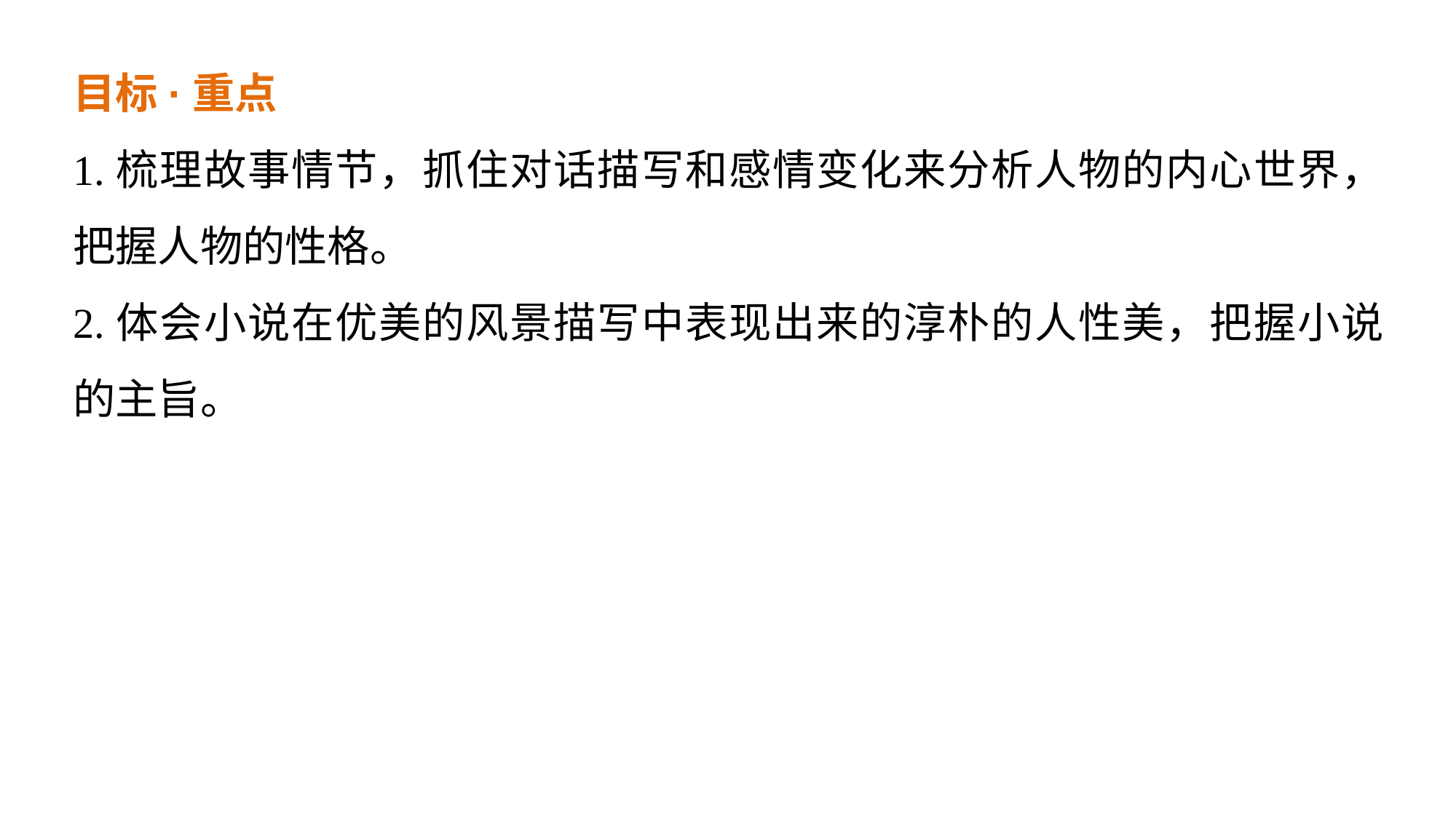

目标·重点
1.梳理故事情节，抓住对话描写和感情变化来分析人物的内心世界，把握人物的性格。
2.体会小说在优美的风景描写中表现出来的淳朴的人性美，把握小说的主旨。